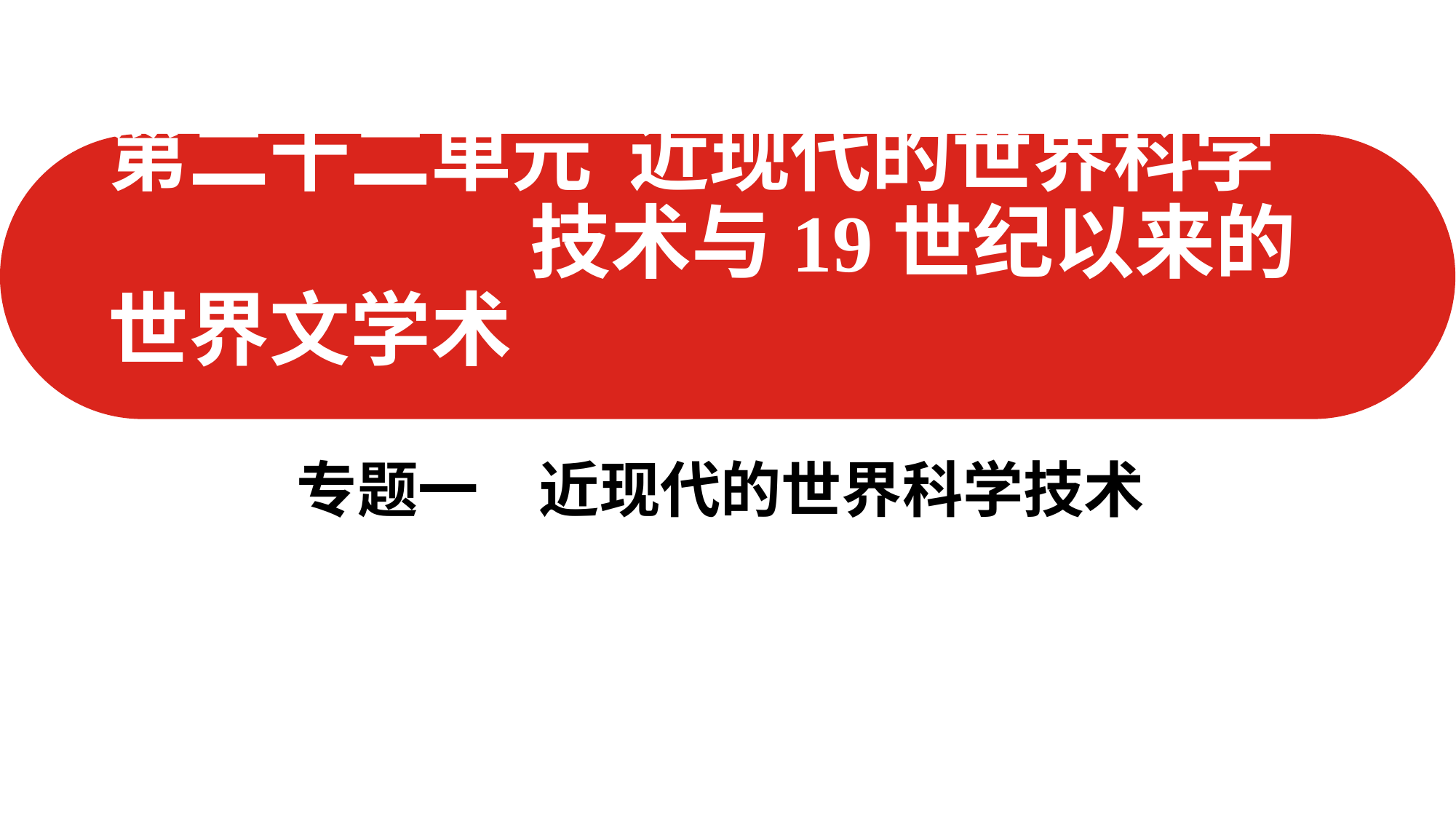

# 第二十二单元  近现代的世界科学                          技术与19世纪以来的世界文学术
专题一　近现代的世界科学技术